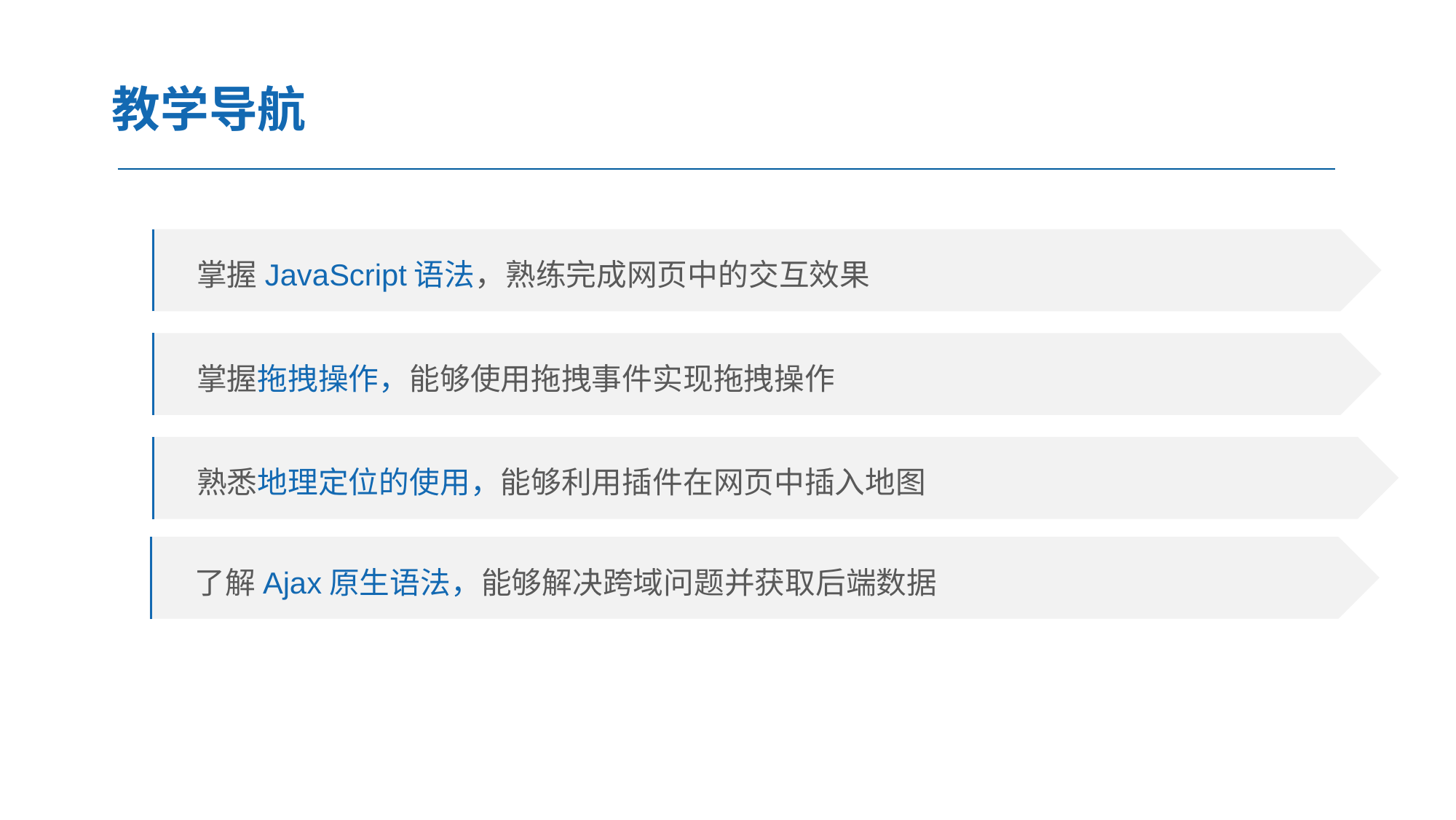

教学导航
    掌握JavaScript语法，熟练完成网页中的交互效果

    掌握拖拽操作，能够使用拖拽事件实现拖拽操作

    熟悉地理定位的使用，能够利用插件在网页中插入地图

    了解Ajax原生语法，能够解决跨域问题并获取后端数据